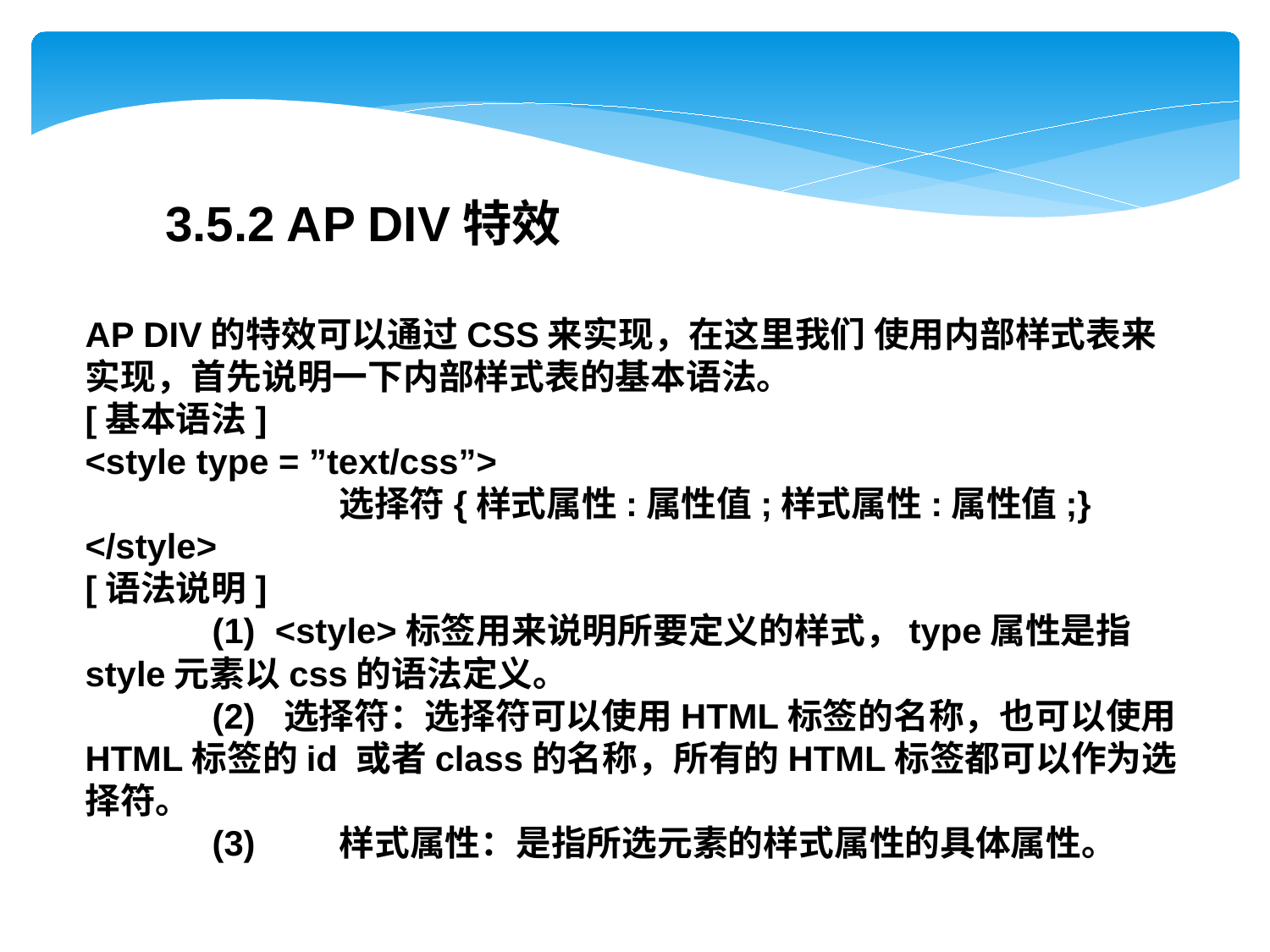

3.5.2 AP DIV特效
AP DIV的特效可以通过CSS来实现，在这里我们 使用内部样式表来实现，首先说明一下内部样式表的基本语法。
[基本语法]
<style type = ”text/css”>
		选择符{样式属性:属性值;样式属性:属性值;}
</style>
[语法说明]
	(1)  <style>标签用来说明所要定义的样式，type属性是指style元素以css的语法定义。
	(2)  选择符：选择符可以使用HTML标签的名称，也可以使用HTML标签的id 或者class的名称，所有的HTML标签都可以作为选择符。
	(3)	样式属性：是指所选元素的样式属性的具体属性。